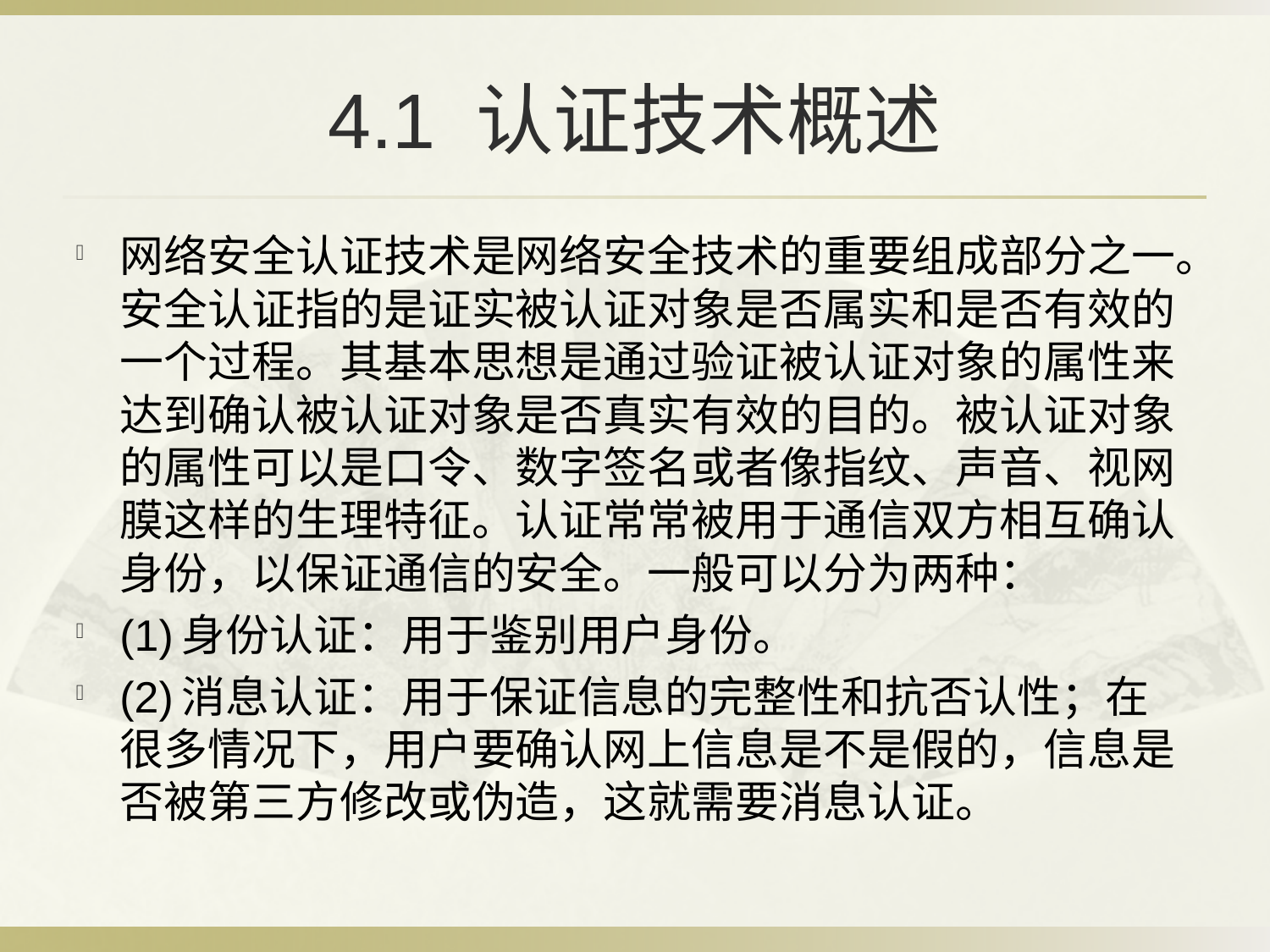

# 4.1 认证技术概述
网络安全认证技术是网络安全技术的重要组成部分之一。安全认证指的是证实被认证对象是否属实和是否有效的一个过程。其基本思想是通过验证被认证对象的属性来达到确认被认证对象是否真实有效的目的。被认证对象的属性可以是口令、数字签名或者像指纹、声音、视网膜这样的生理特征。认证常常被用于通信双方相互确认身份，以保证通信的安全。一般可以分为两种：
(1)身份认证：用于鉴别用户身份。
(2)消息认证：用于保证信息的完整性和抗否认性；在很多情况下，用户要确认网上信息是不是假的，信息是否被第三方修改或伪造，这就需要消息认证。